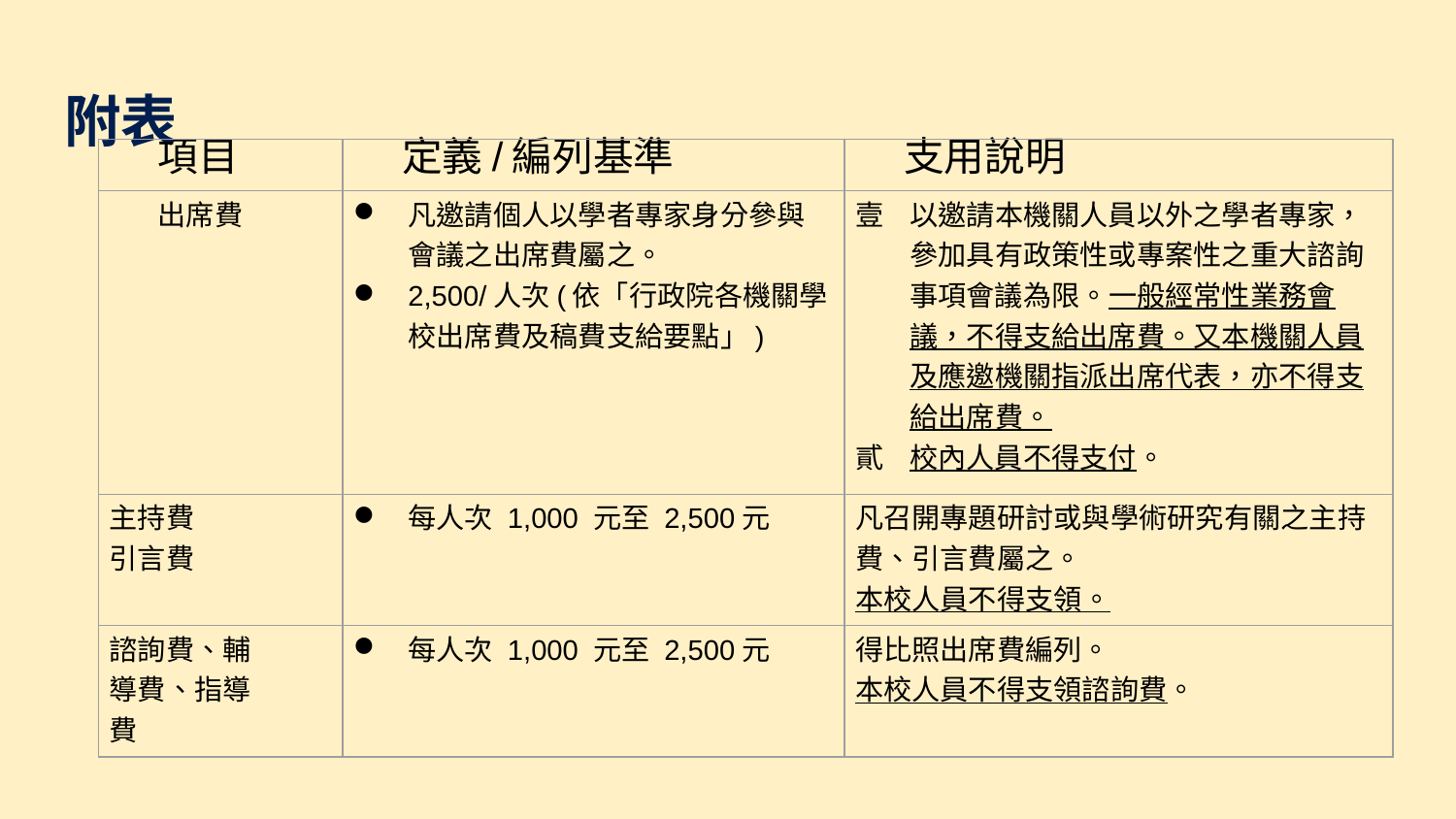

# 附表
| 項目 | 定義/編列基準 | 支用說明 |
| --- | --- | --- |
| 出席費 | 凡邀請個人以學者專家身分參與會議之出席費屬之。 2,500/人次(依「行政院各機關學校出席費及稿費支給要點」) | 以邀請本機關人員以外之學者專家，參加具有政策性或專案性之重大諮詢事項會議為限。一般經常性業務會議，不得支給出席費。又本機關人員及應邀機關指派出席代表，亦不得支給出席費。 校內人員不得支付。 |
| 主持費 引言費 | 每人次 1,000 元至 2,500元 | 凡召開專題研討或與學術研究有關之主持費、引言費屬之。 本校人員不得支領。 |
| 諮詢費、輔 導費、指導 費 | 每人次 1,000 元至 2,500元 | 得比照出席費編列。 本校人員不得支領諮詢費。 |